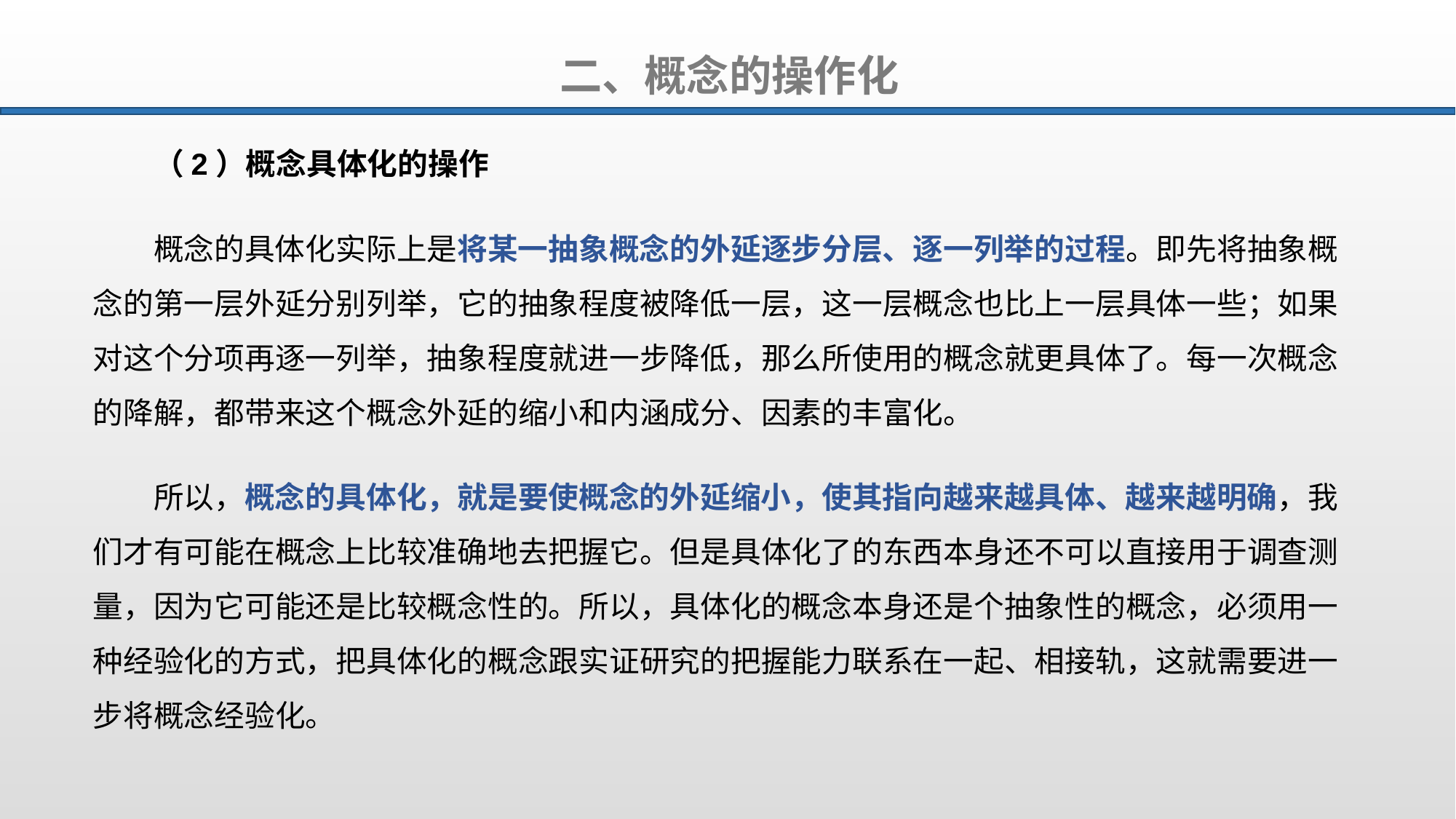

二、概念的操作化

（2）概念具体化的操作
概念的具体化实际上是将某一抽象概念的外延逐步分层、逐一列举的过程。即先将抽象概念的第一层外延分别列举，它的抽象程度被降低一层，这一层概念也比上一层具体一些；如果对这个分项再逐一列举，抽象程度就进一步降低，那么所使用的概念就更具体了。每一次概念的降解，都带来这个概念外延的缩小和内涵成分、因素的丰富化。
所以，概念的具体化，就是要使概念的外延缩小，使其指向越来越具体、越来越明确，我们才有可能在概念上比较准确地去把握它。但是具体化了的东西本身还不可以直接用于调查测量，因为它可能还是比较概念性的。所以，具体化的概念本身还是个抽象性的概念，必须用一种经验化的方式，把具体化的概念跟实证研究的把握能力联系在一起、相接轨，这就需要进一步将概念经验化。